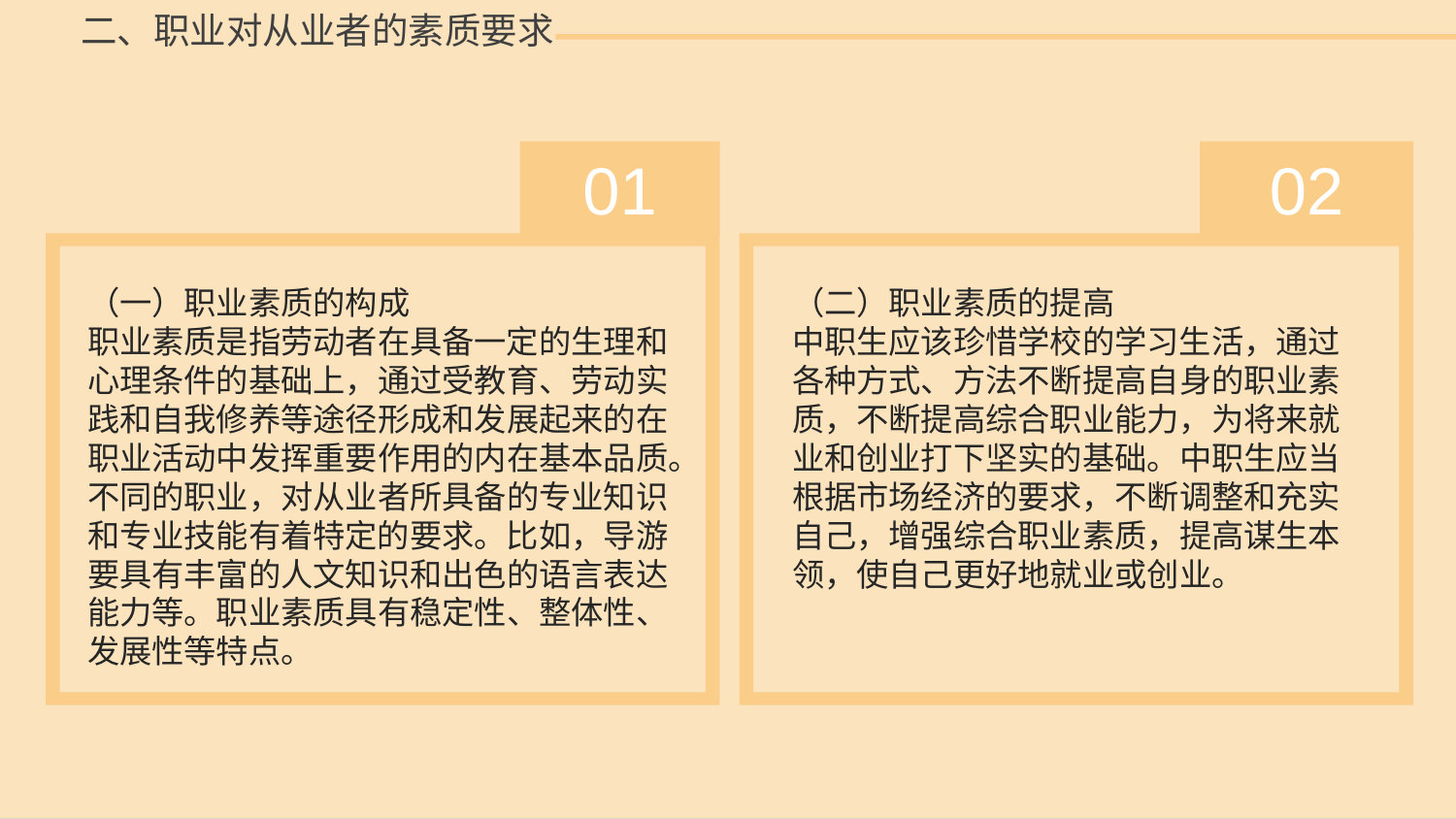

二、职业对从业者的素质要求

01
   02

（一）职业素质的构成
职业素质是指劳动者在具备一定的生理和心理条件的基础上，通过受教育、劳动实践和自我修养等途径形成和发展起来的在职业活动中发挥重要作用的内在基本品质。不同的职业，对从业者所具备的专业知识和专业技能有着特定的要求。比如，导游要具有丰富的人文知识和出色的语言表达能力等。职业素质具有稳定性、整体性、发展性等特点。
（二）职业素质的提高
中职生应该珍惜学校的学习生活，通过各种方式、方法不断提高自身的职业素质，不断提高综合职业能力，为将来就业和创业打下坚实的基础。中职生应当根据市场经济的要求，不断调整和充实自己，增强综合职业素质，提高谋生本领，使自己更好地就业或创业。